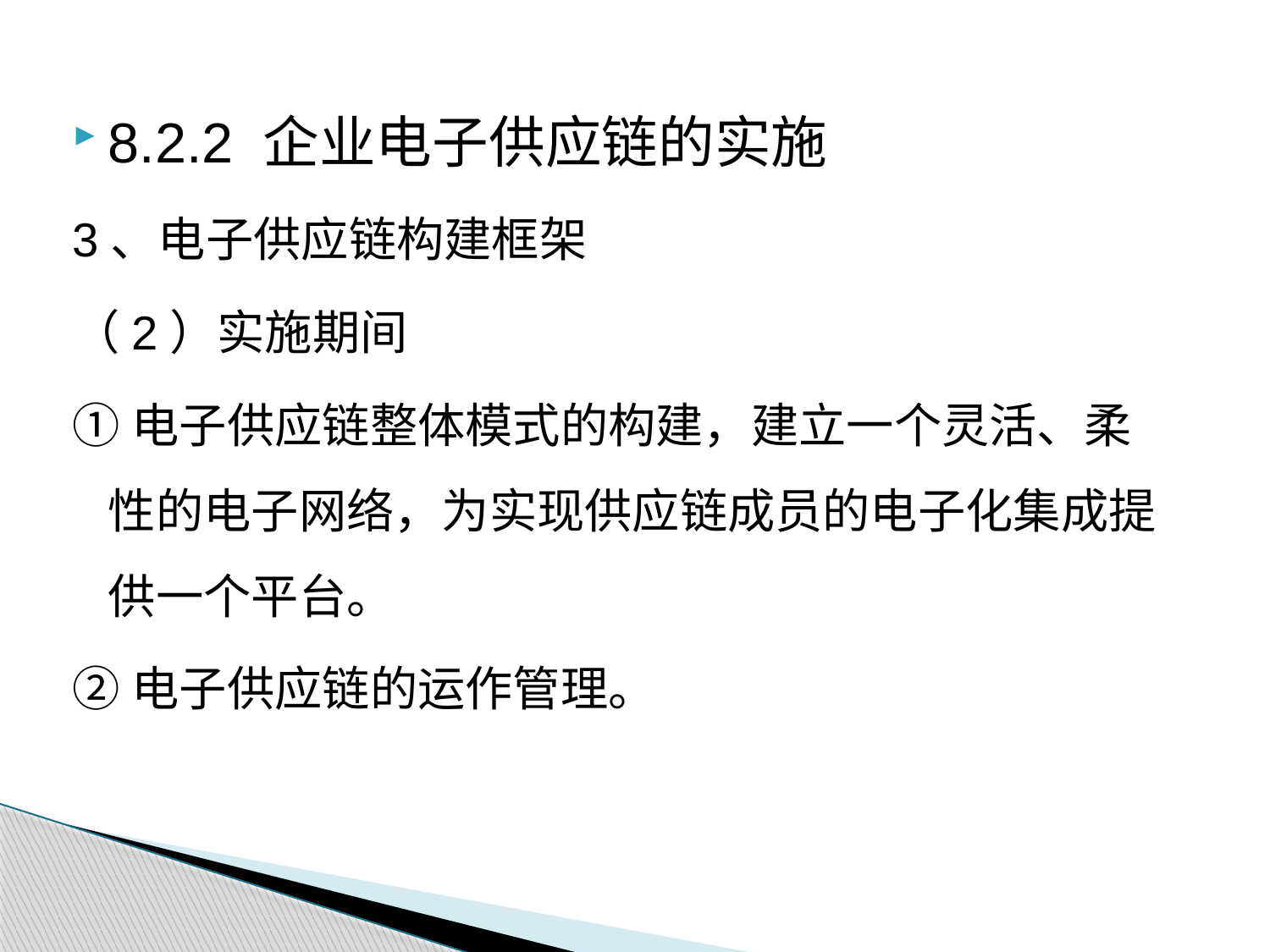

8.2.2 企业电子供应链的实施
3、电子供应链构建框架
（2）实施期间
①电子供应链整体模式的构建，建立一个灵活、柔性的电子网络，为实现供应链成员的电子化集成提供一个平台。
②电子供应链的运作管理。